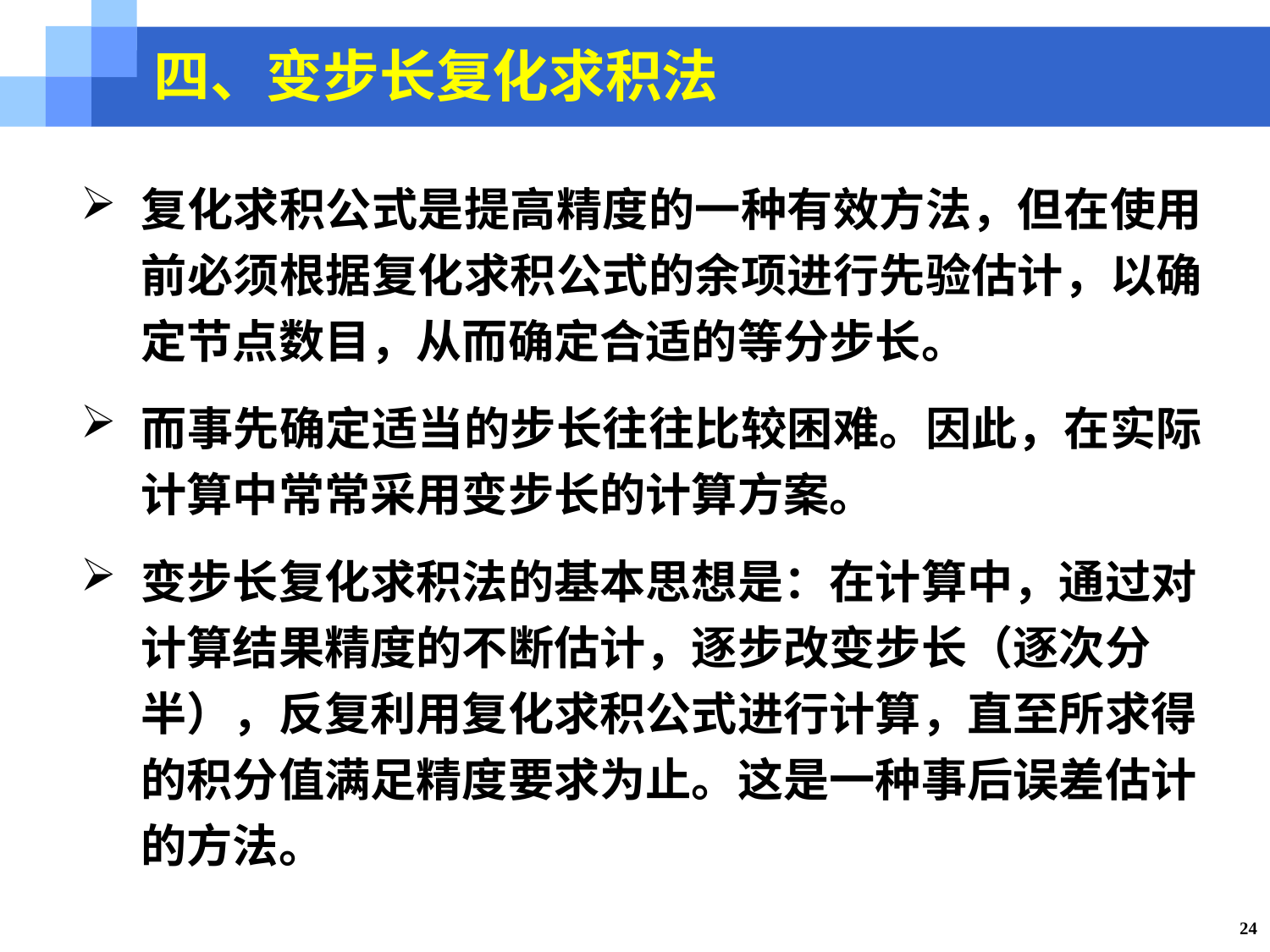

四、变步长复化求积法
复化求积公式是提高精度的一种有效方法，但在使用前必须根据复化求积公式的余项进行先验估计，以确定节点数目，从而确定合适的等分步长。
而事先确定适当的步长往往比较困难。因此，在实际计算中常常采用变步长的计算方案。
变步长复化求积法的基本思想是：在计算中，通过对计算结果精度的不断估计，逐步改变步长（逐次分半），反复利用复化求积公式进行计算，直至所求得的积分值满足精度要求为止。这是一种事后误差估计的方法。
24